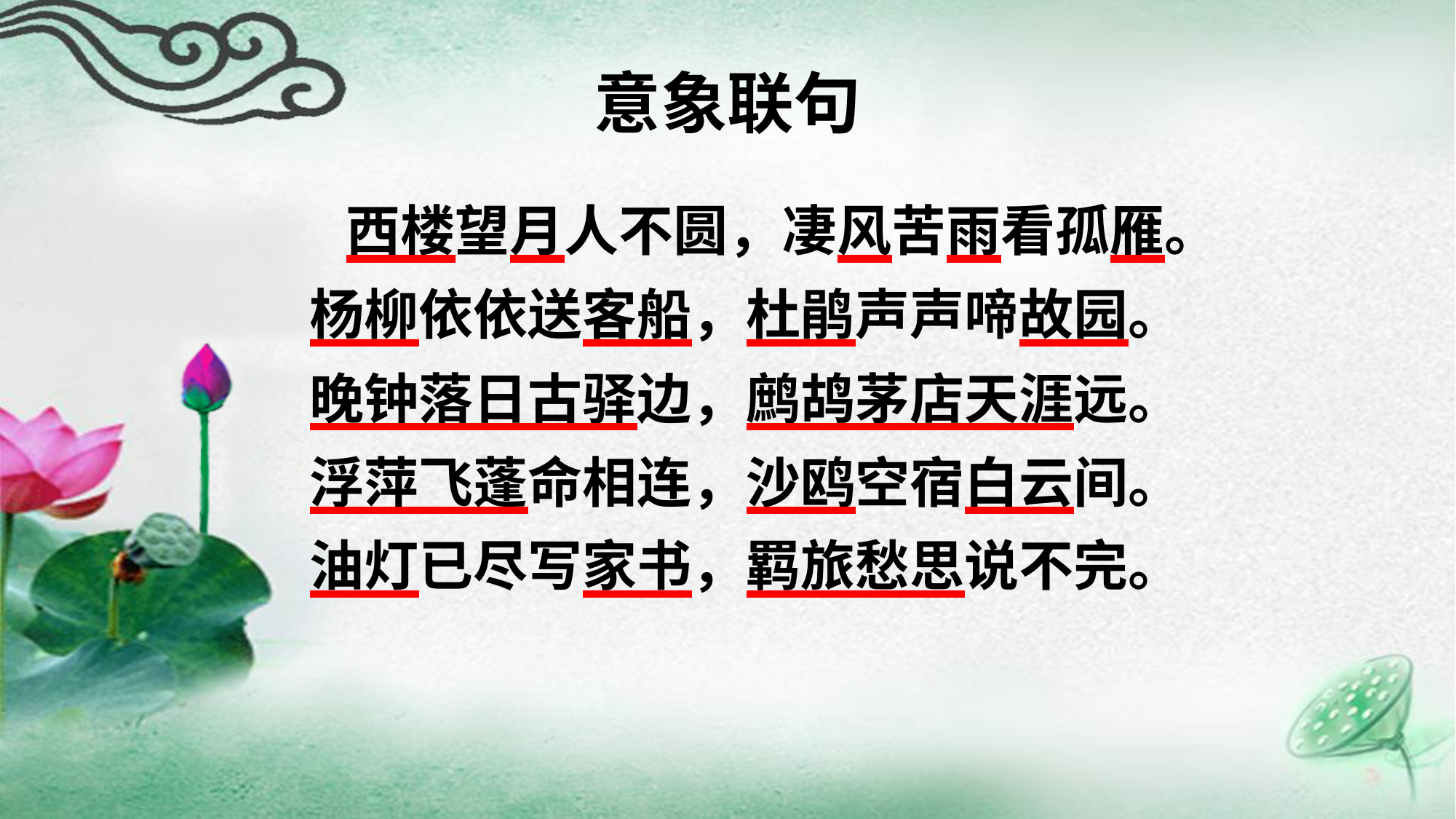

# 意象联句
        西楼望月人不圆，凄风苦雨看孤雁。
    杨柳依依送客船，杜鹃声声啼故园。
    晚钟落日古驿边，鹧鸪茅店天涯远。
    浮萍飞蓬命相连，沙鸥空宿白云间。
    油灯已尽写家书，羁旅愁思说不完。